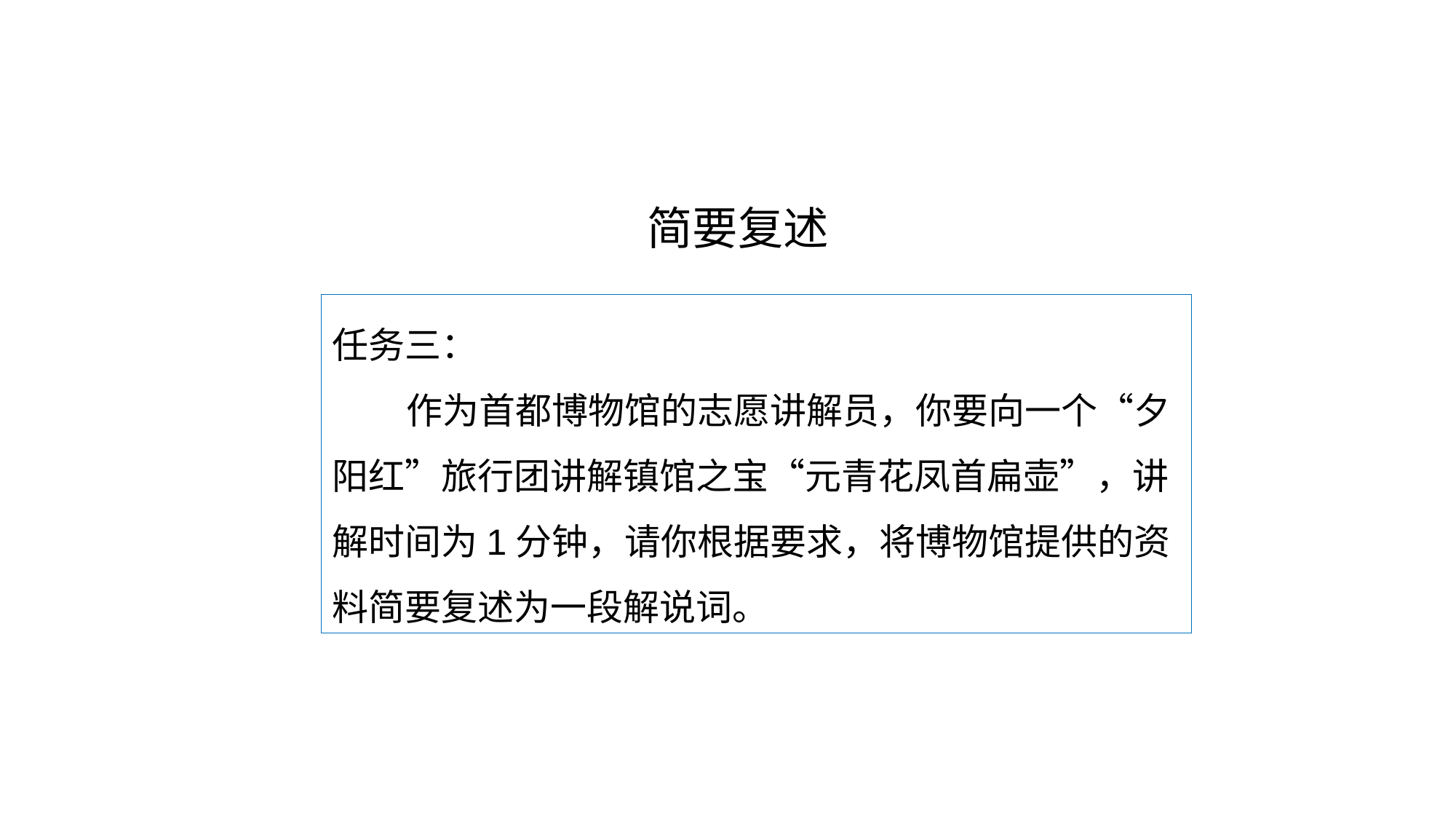

# 简要复述
任务三：
        作为首都博物馆的志愿讲解员，你要向一个“夕阳红”旅行团讲解镇馆之宝“元青花凤首扁壶”，讲解时间为1分钟，请你根据要求，将博物馆提供的资料简要复述为一段解说词。